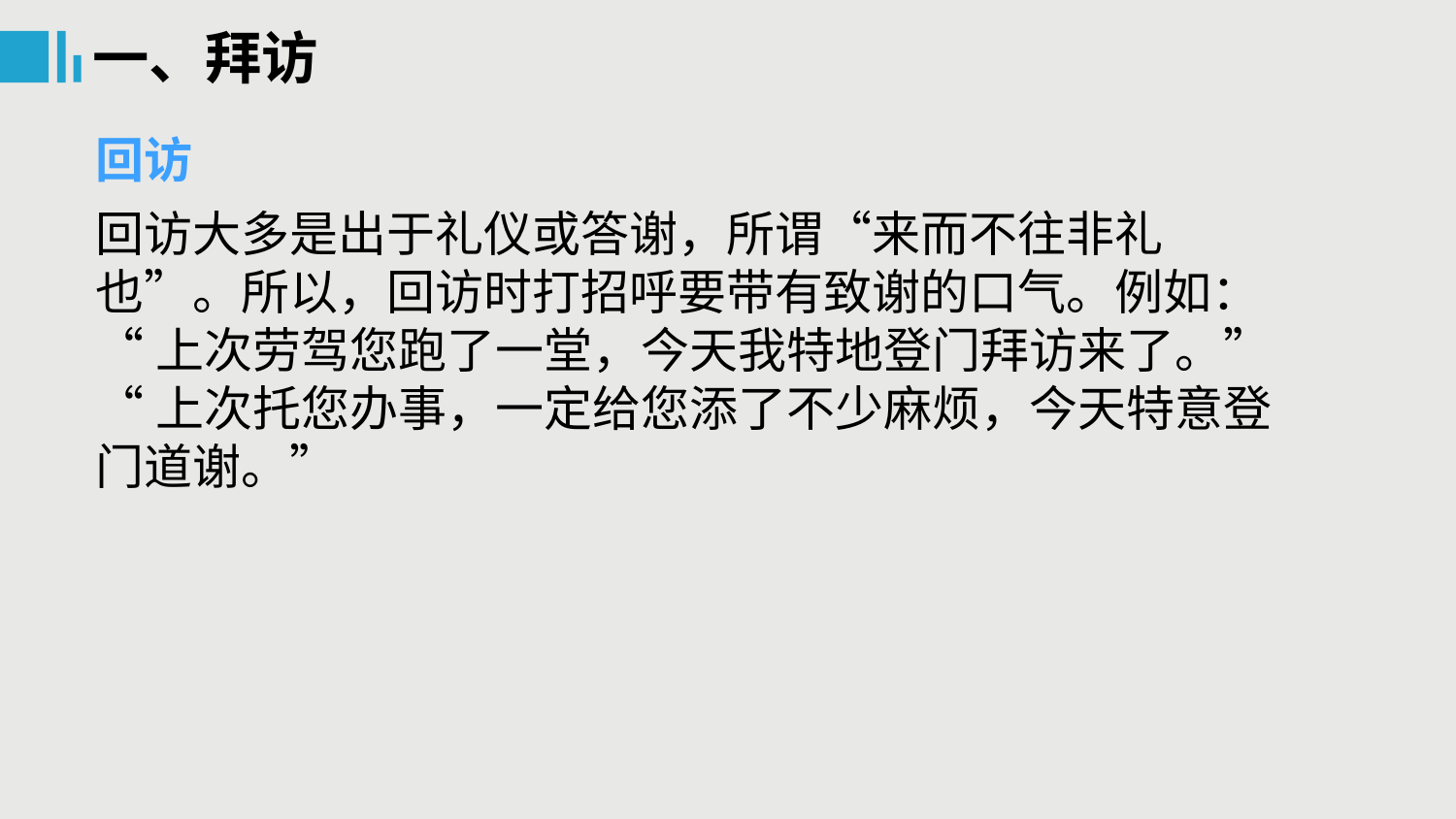

一、拜访

回访
回访大多是出于礼仪或答谢，所谓“来而不往非礼也”。所以，回访时打招呼要带有致谢的口气。例如：
“上次劳驾您跑了一堂，今天我特地登门拜访来了。”
“上次托您办事，一定给您添了不少麻烦，今天特意登门道谢。”